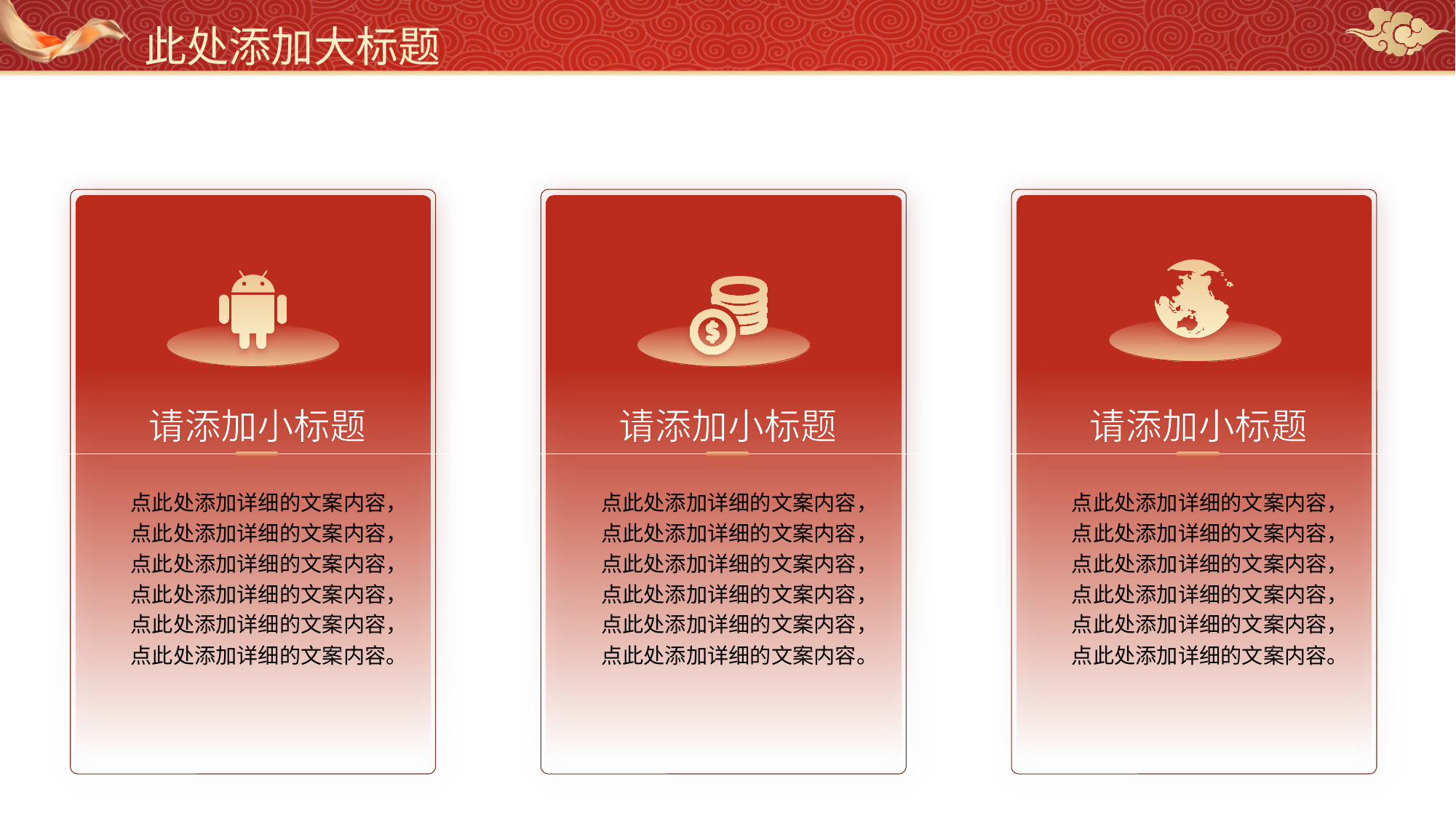

此处添加大标题

请添加小标题
请添加小标题
请添加小标题

点此处添加详细的文案内容，点此处添加详细的文案内容，点此处添加详细的文案内容，点此处添加详细的文案内容，点此处添加详细的文案内容，点此处添加详细的文案内容。
点此处添加详细的文案内容，点此处添加详细的文案内容，点此处添加详细的文案内容，点此处添加详细的文案内容，点此处添加详细的文案内容，点此处添加详细的文案内容。
点此处添加详细的文案内容，点此处添加详细的文案内容，点此处添加详细的文案内容，点此处添加详细的文案内容，点此处添加详细的文案内容，点此处添加详细的文案内容。